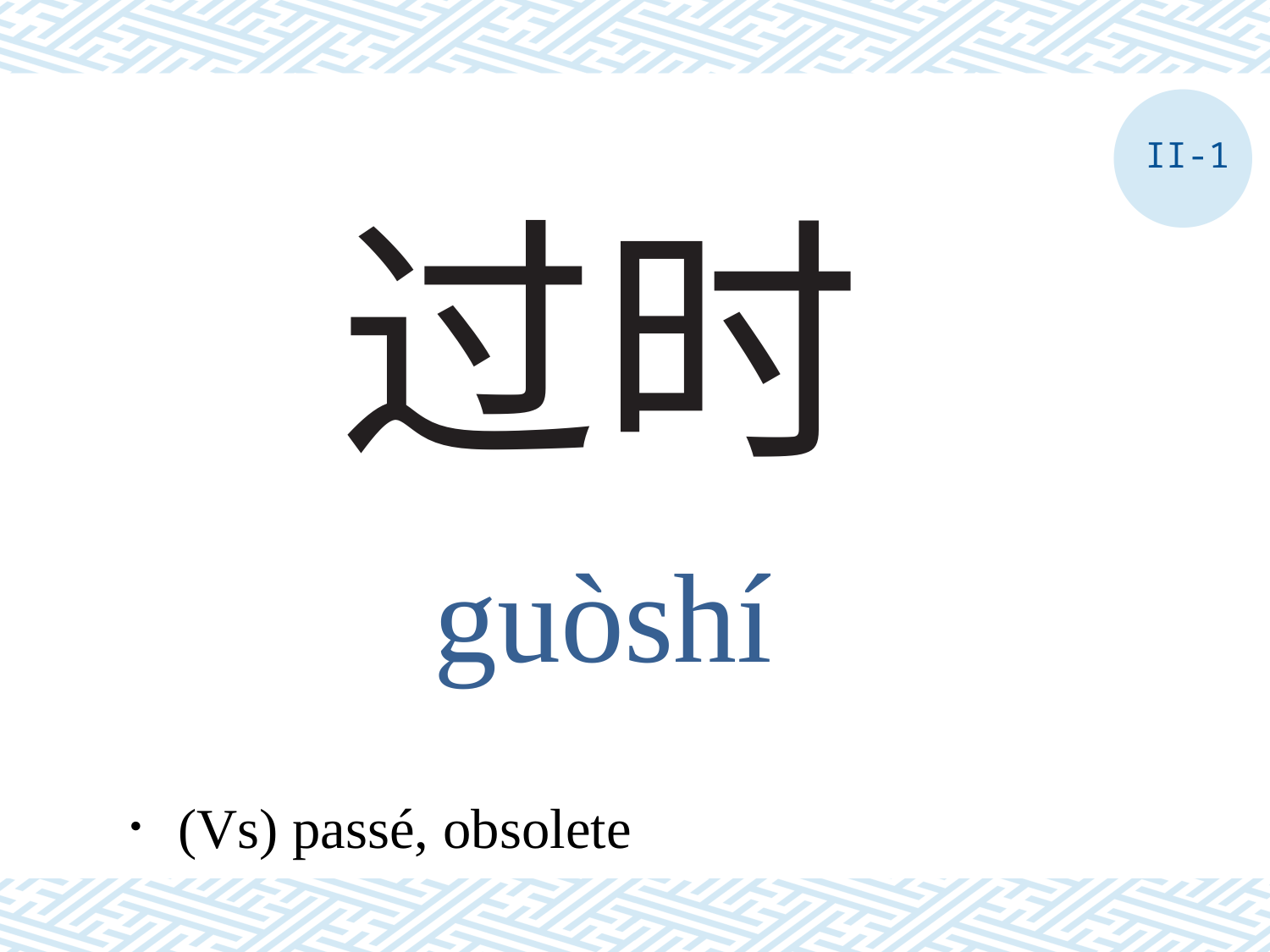

II-1

# 过时
guòshí
．(Vs) passé, obsolete